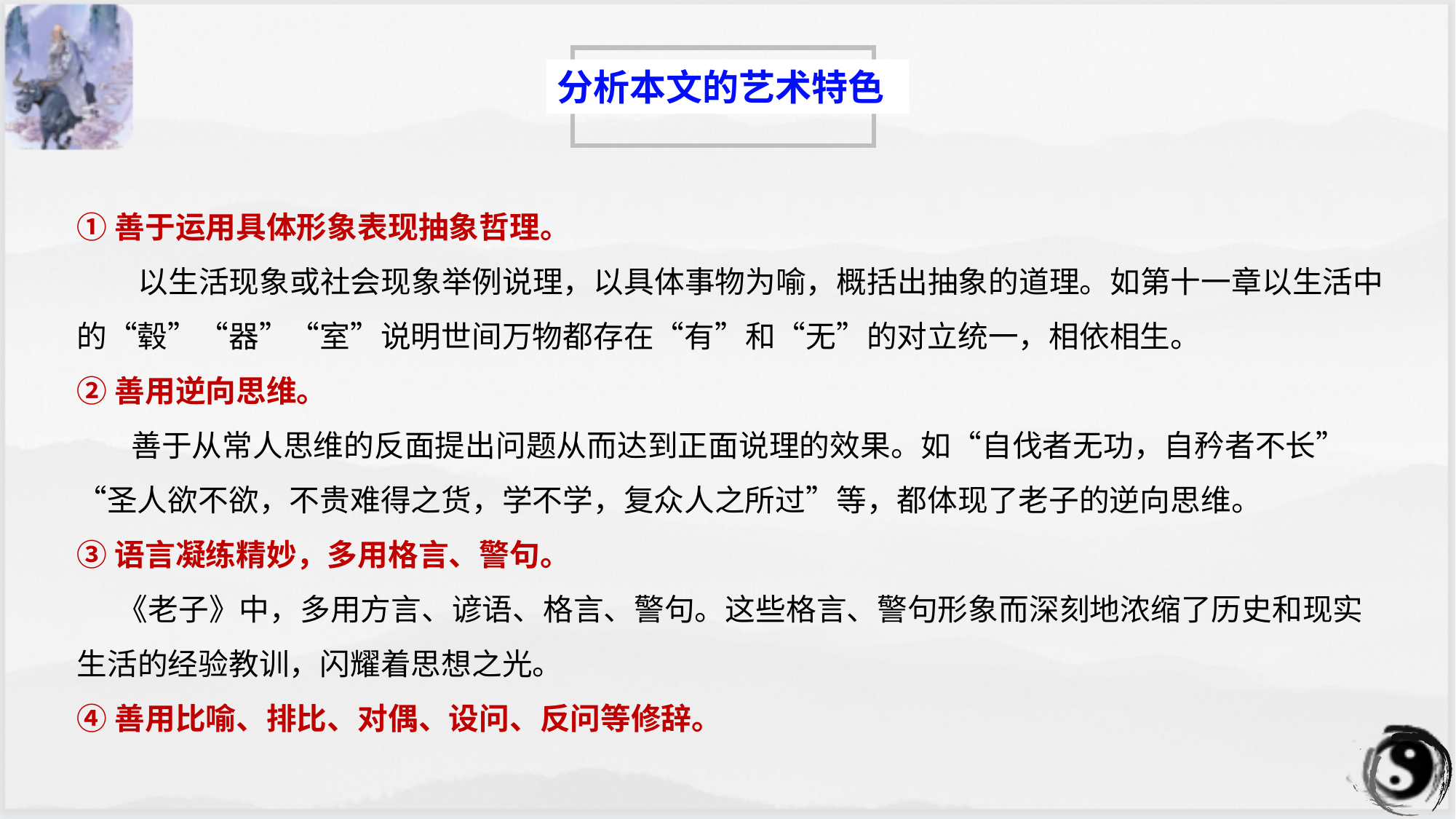

分析本文的艺术特色
①善于运用具体形象表现抽象哲理。
        以生活现象或社会现象举例说理，以具体事物为喻，概括出抽象的道理。如第十一章以生活中的“毂”“器”“室”说明世间万物都存在“有”和“无”的对立统一，相依相生。
②善用逆向思维。
       善于从常人思维的反面提出问题从而达到正面说理的效果。如“自伐者无功，自矜者不长”“圣人欲不欲，不贵难得之货，学不学，复众人之所过”等，都体现了老子的逆向思维。
③语言凝练精妙，多用格言、警句。
     《老子》中，多用方言、谚语、格言、警句。这些格言、警句形象而深刻地浓缩了历史和现实生活的经验教训，闪耀着思想之光。
④善用比喻、排比、对偶、设问、反问等修辞。